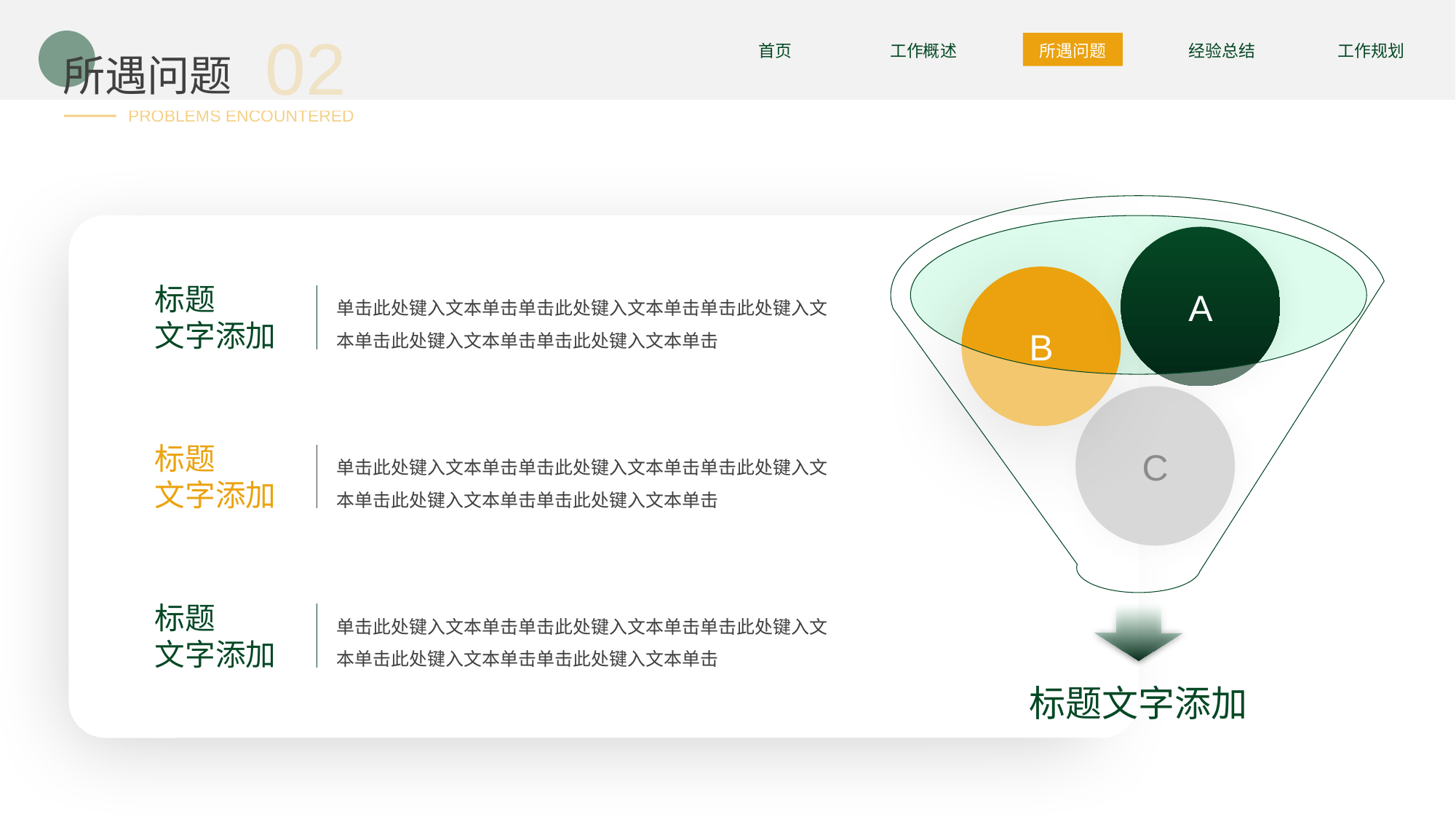

BY YUSHEN

02

所遇问题
PROBLEMS ENCOUNTERED

首页
工作概述
所遇问题
经验总结
工作规划

A
B
C

标题文字添加

标题
文字添加
单击此处键入文本单击单击此处键入文本单击单击此处键入文本单击此处键入文本单击单击此处键入文本单击
标题
文字添加
单击此处键入文本单击单击此处键入文本单击单击此处键入文本单击此处键入文本单击单击此处键入文本单击
标题
文字添加
单击此处键入文本单击单击此处键入文本单击单击此处键入文本单击此处键入文本单击单击此处键入文本单击